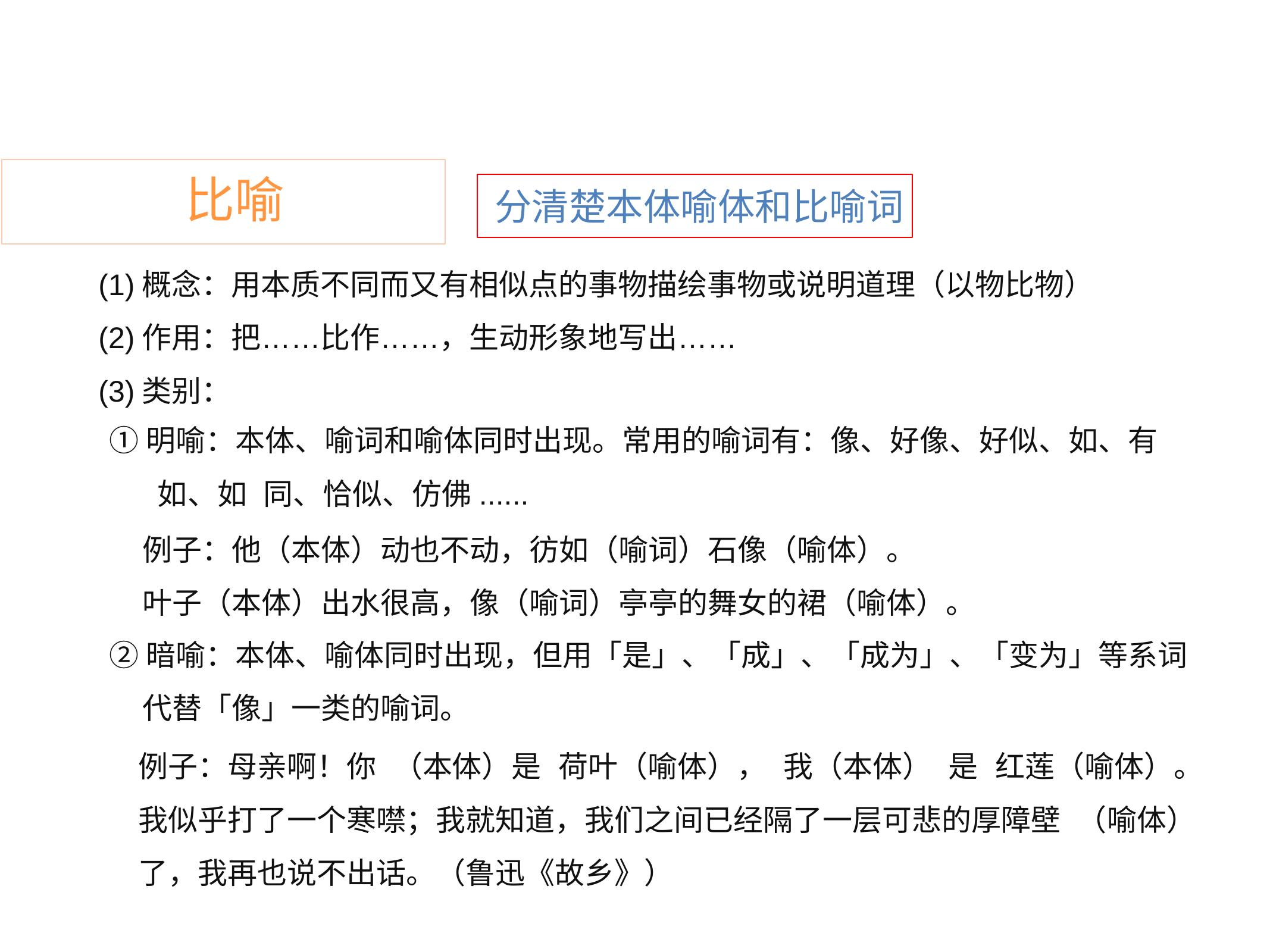

比喻

分清楚本体喻体和比喻词

(1)概念：用本质不同而又有相似点的事物描绘事物或说明道理（以物比物）

(2)作用：把……比作……，生动形象地写出……

(3)类别：
①明喻：本体、喻词和喻体同时出现。常用的喻词有：像、好像、好似、如、有
如、如  同、恰似、仿佛......
例子：他（本体）动也不动，彷如（喻词）石像（喻体）。

叶子（本体）出水很高，像（喻词）亭亭的舞女的裙（喻体）。
②暗喻：本体、喻体同时出现，但用「是」、「成」、「成为」、「变为」等系词
代替「像」一类的喻词。
例子：母亲啊！你  （本体）是  荷叶（喻体），  我（本体）  是  红莲（喻体）。

我似乎打了一个寒噤；我就知道，我们之间已经隔了一层可悲的厚障壁  （喻体）

了，我再也说不出话。（鲁迅《故乡》）